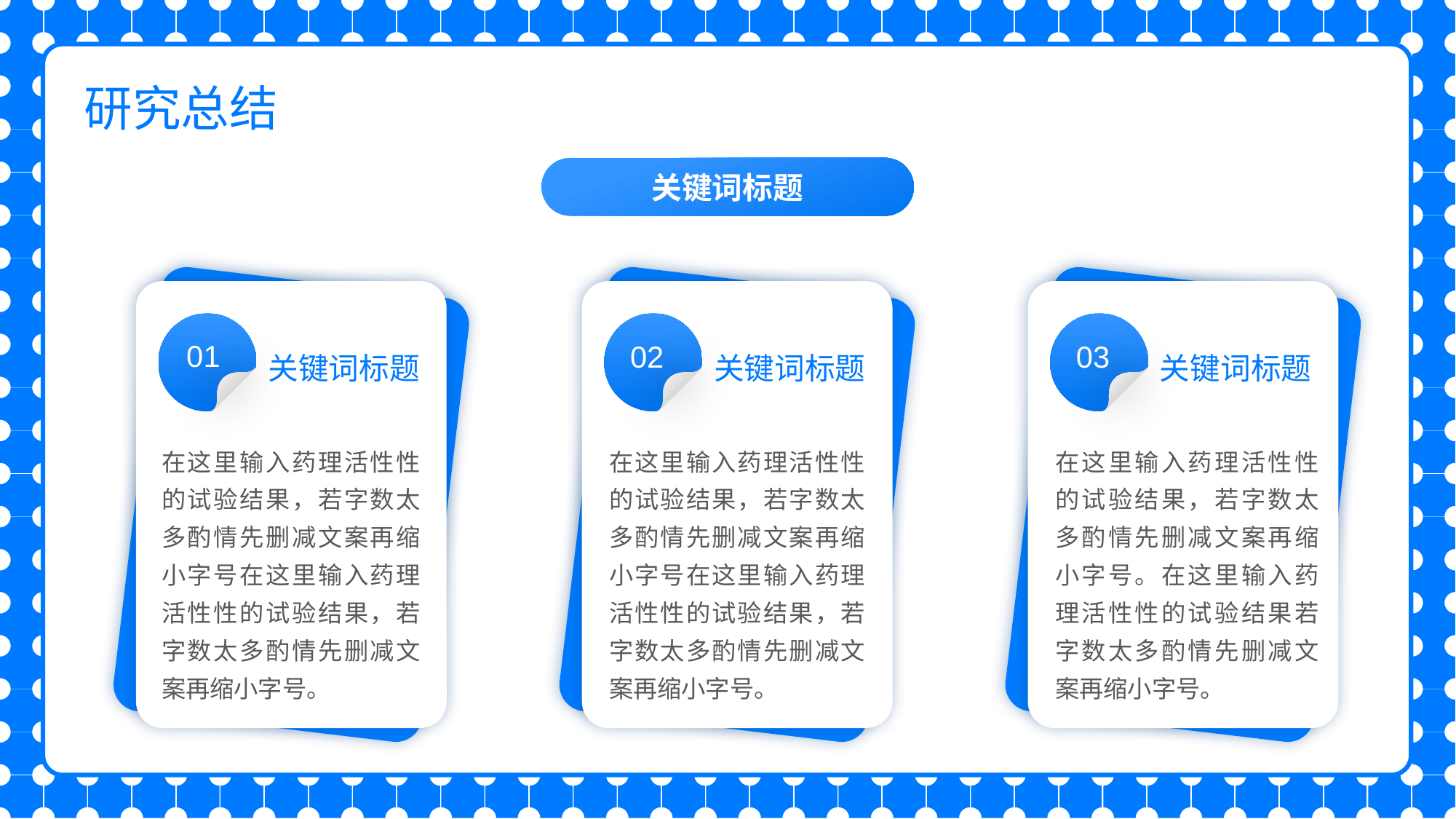

研究总结
关键词标题

01
关键词标题

在这里输入药理活性性的试验结果，若字数太多酌情先删减文案再缩小字号在这里输入药理活性性的试验结果，若字数太多酌情先删减文案再缩小字号。

02
关键词标题

在这里输入药理活性性的试验结果，若字数太多酌情先删减文案再缩小字号在这里输入药理活性性的试验结果，若字数太多酌情先删减文案再缩小字号。

03
关键词标题

在这里输入药理活性性的试验结果，若字数太多酌情先删减文案再缩小字号。在这里输入药理活性性的试验结果若字数太多酌情先删减文案再缩小字号。